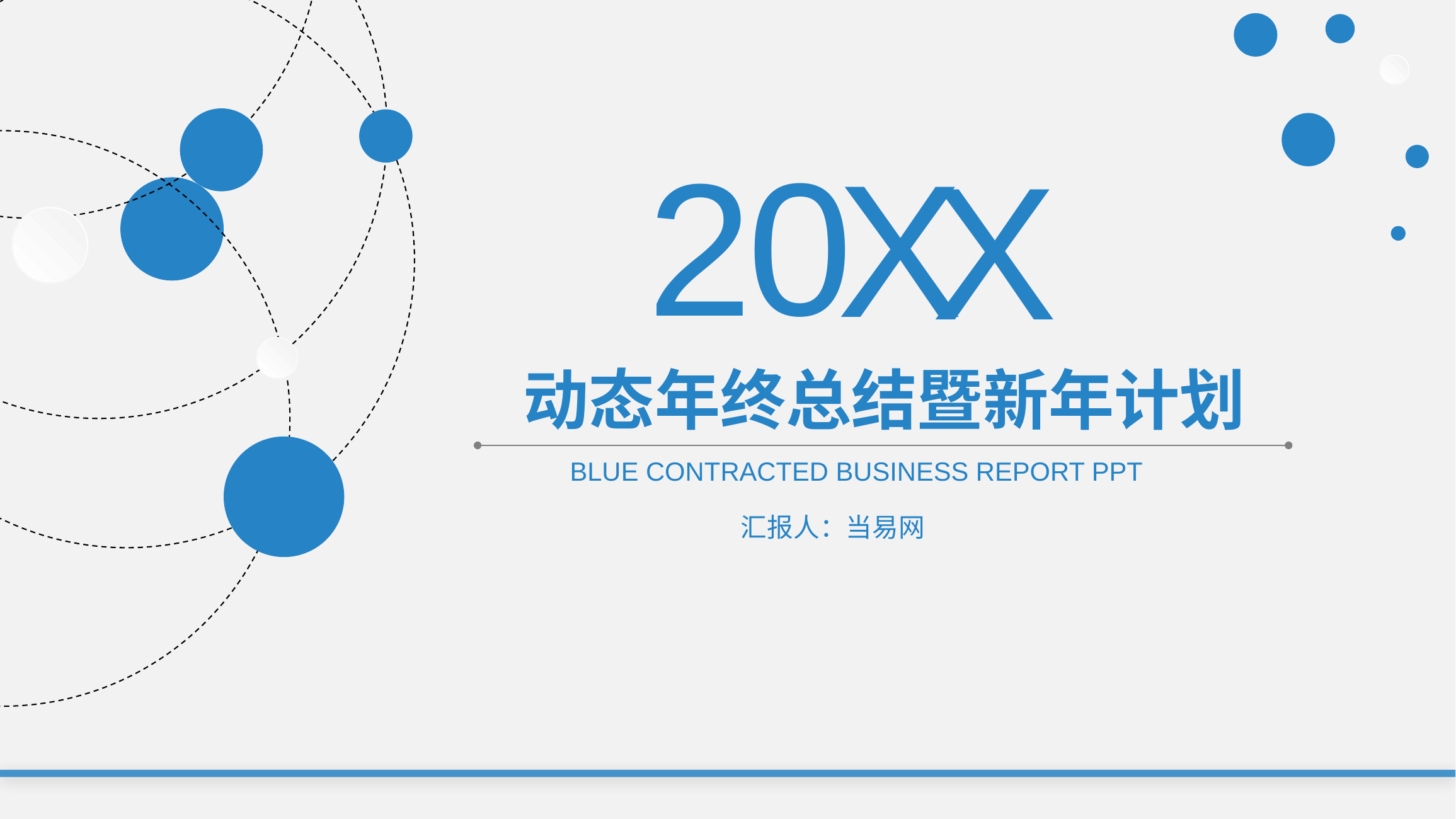

0
2
X
X

动态年终总结暨新年计划

BLUE CONTRACTED BUSINESS REPORT PPT
汇报人：当易网

延迟符
延迟符